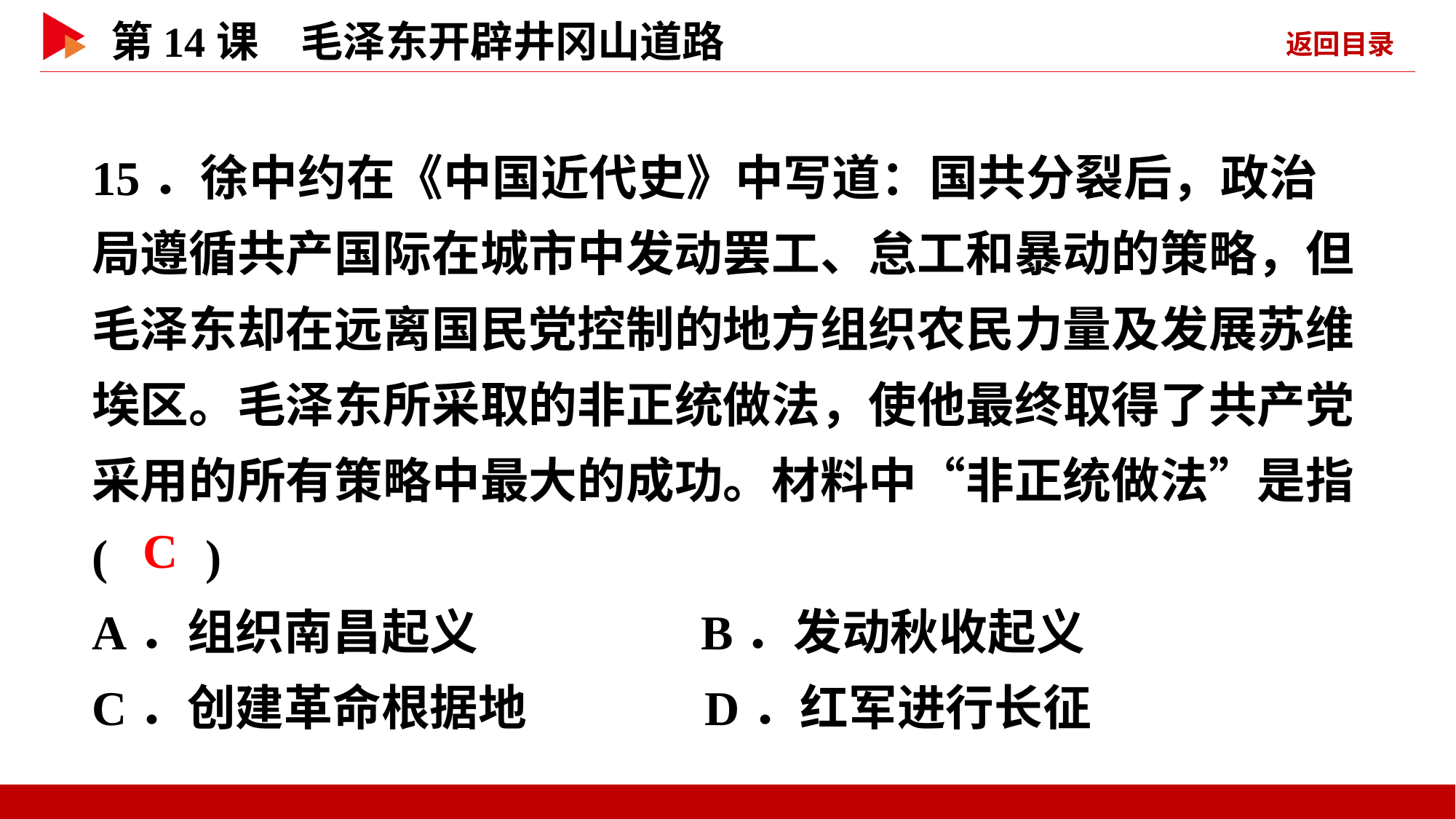

15．徐中约在《中国近代史》中写道：国共分裂后，政治局遵循共产国际在城市中发动罢工、怠工和暴动的策略，但毛泽东却在远离国民党控制的地方组织农民力量及发展苏维埃区。毛泽东所采取的非正统做法，使他最终取得了共产党采用的所有策略中最大的成功。材料中“非正统做法”是指(        )
A．组织南昌起义                   B．发动秋收起义
C．创建革命根据地               D．红军进行长征
   C